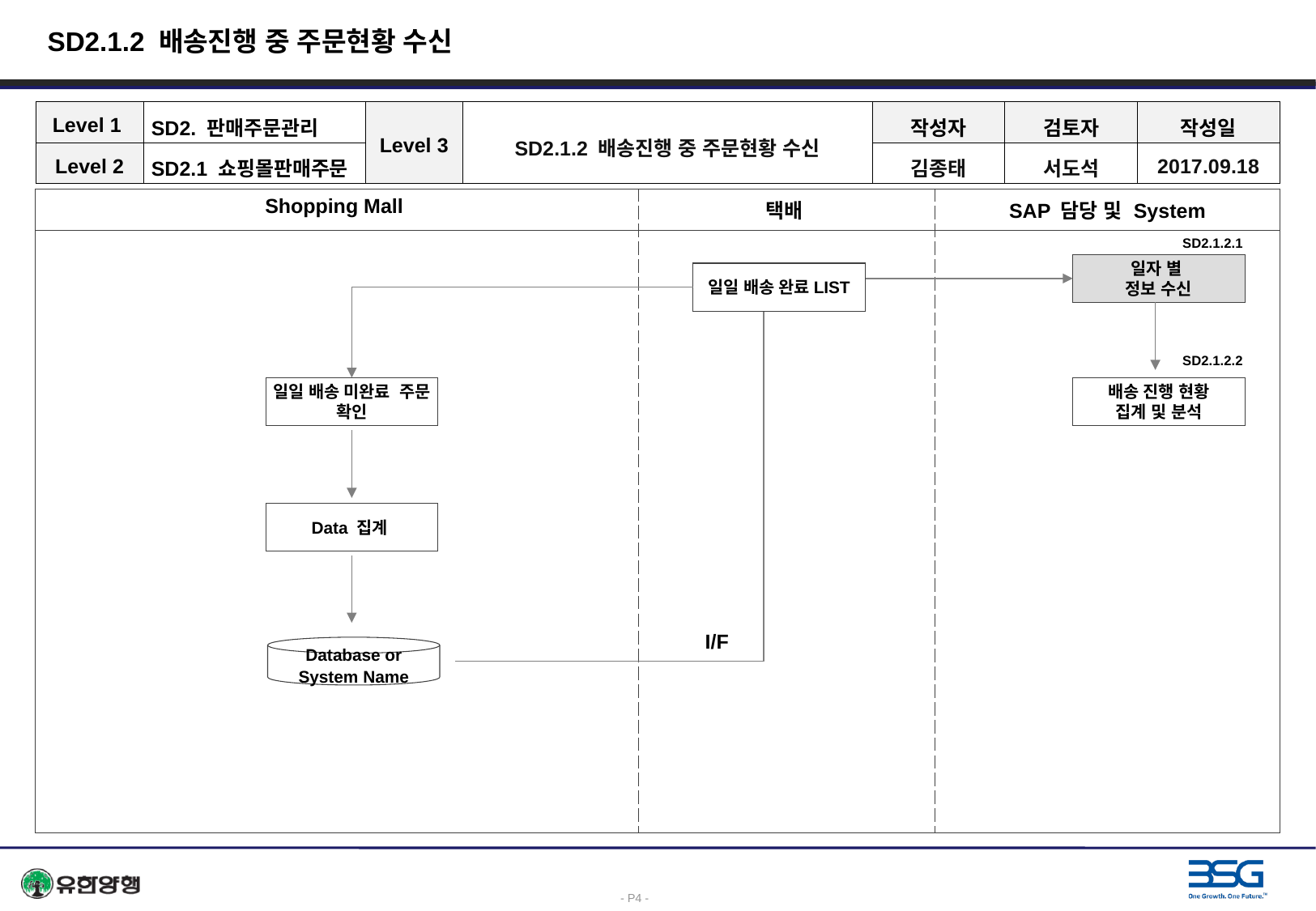

SD2.1.2 배송진행 중 주문현황 수신
| Level 1 | SD2. 판매주문관리 | Level 3 | SD2.1.2 배송진행 중 주문현황 수신 | 작성자 | 검토자 | 작성일 |
| --- | --- | --- | --- | --- | --- | --- |
| Level 2 | SD2.1 쇼핑몰판매주문 |  |  | 김종태 | 서도석 | 2017.09.18 |
| Shopping Mall | 택배 | SAP 담당 및 System |
| --- | --- | --- |
|  |  |  |
SD2.1.2.1
일자 별
정보 수신
일일 배송 완료LIST
SD2.1.2.2
일일 배송 미완료  주문 확인
배송 진행 현황
집계 및 분석
Data 집계
I/F
Database or
System Name